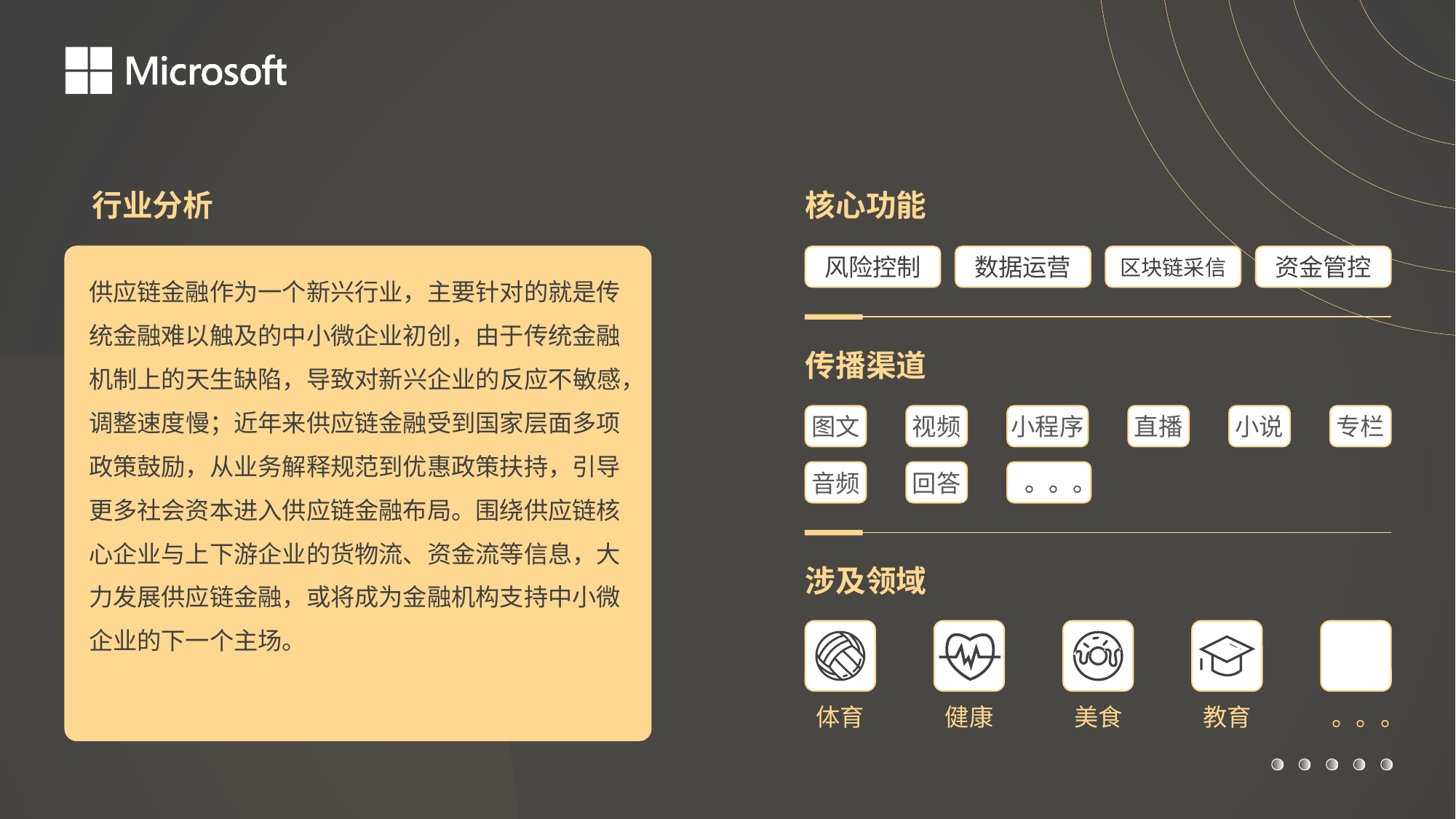

行业分析
核心功能

风险控制
数据运营
区块链采信
资金管控

供应链金融作为一个新兴行业，主要针对的就是传统金融难以触及的中小微企业初创，由于传统金融机制上的天生缺陷，导致对新兴企业的反应不敏感，调整速度慢；近年来供应链金融受到国家层面多项政策鼓励，从业务解释规范到优惠政策扶持，引导更多社会资本进入供应链金融布局。围绕供应链核心企业与上下游企业的货物流、资金流等信息，大力发展供应链金融，或将成为金融机构支持中小微企业的下一个主场。

传播渠道

图文
视频
小程序
直播
小说
专栏

。。。
音频
回答

涉及领域

体育
健康
美食
教育
 。。。